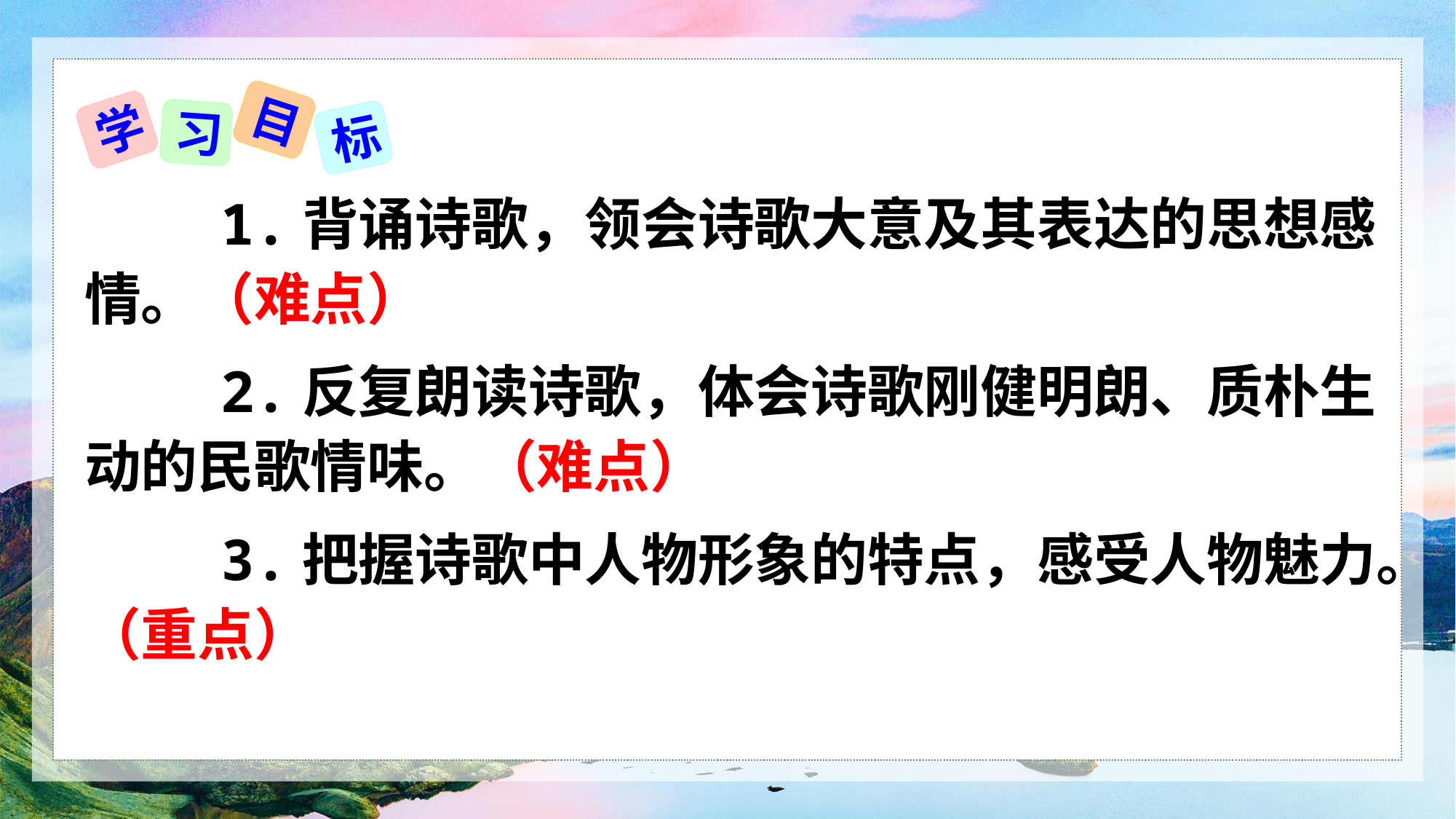

目
学
习
标
    1.背诵诗歌，领会诗歌大意及其表达的思想感情。（难点）
    2.反复朗读诗歌，体会诗歌刚健明朗、质朴生动的民歌情味。（难点）
    3.把握诗歌中人物形象的特点，感受人物魅力。（重点）